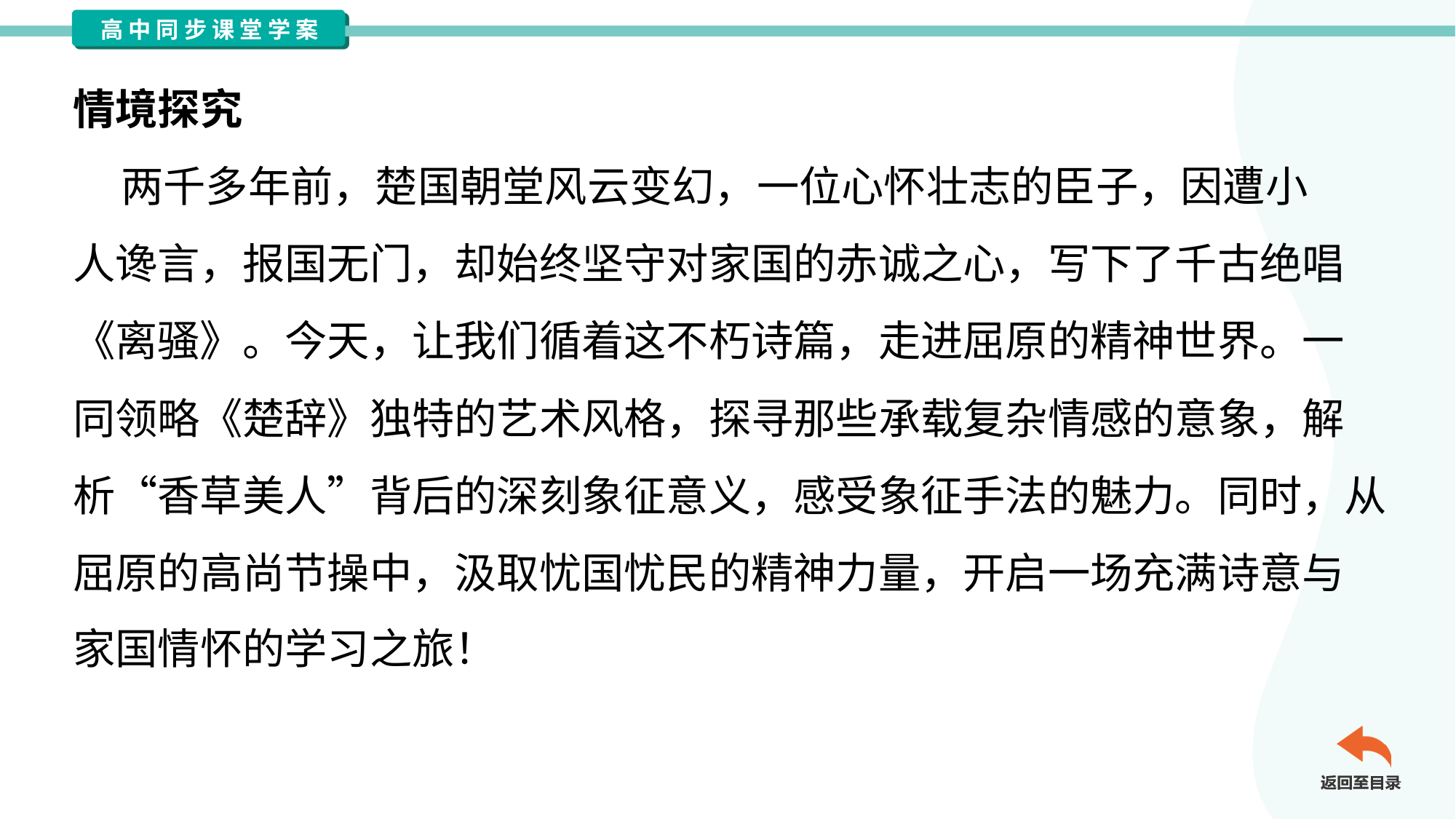

情境探究
    两千多年前，楚国朝堂风云变幻，一位心怀壮志的臣子，因遭小
人谗言，报国无门，却始终坚守对家国的赤诚之心，写下了千古绝唱
《离骚》。今天，让我们循着这不朽诗篇，走进屈原的精神世界。一
同领略《楚辞》独特的艺术风格，探寻那些承载复杂情感的意象，解
析“香草美人”背后的深刻象征意义，感受象征手法的魅力。同时，从
屈原的高尚节操中，汲取忧国忧民的精神力量，开启一场充满诗意与
家国情怀的学习之旅！